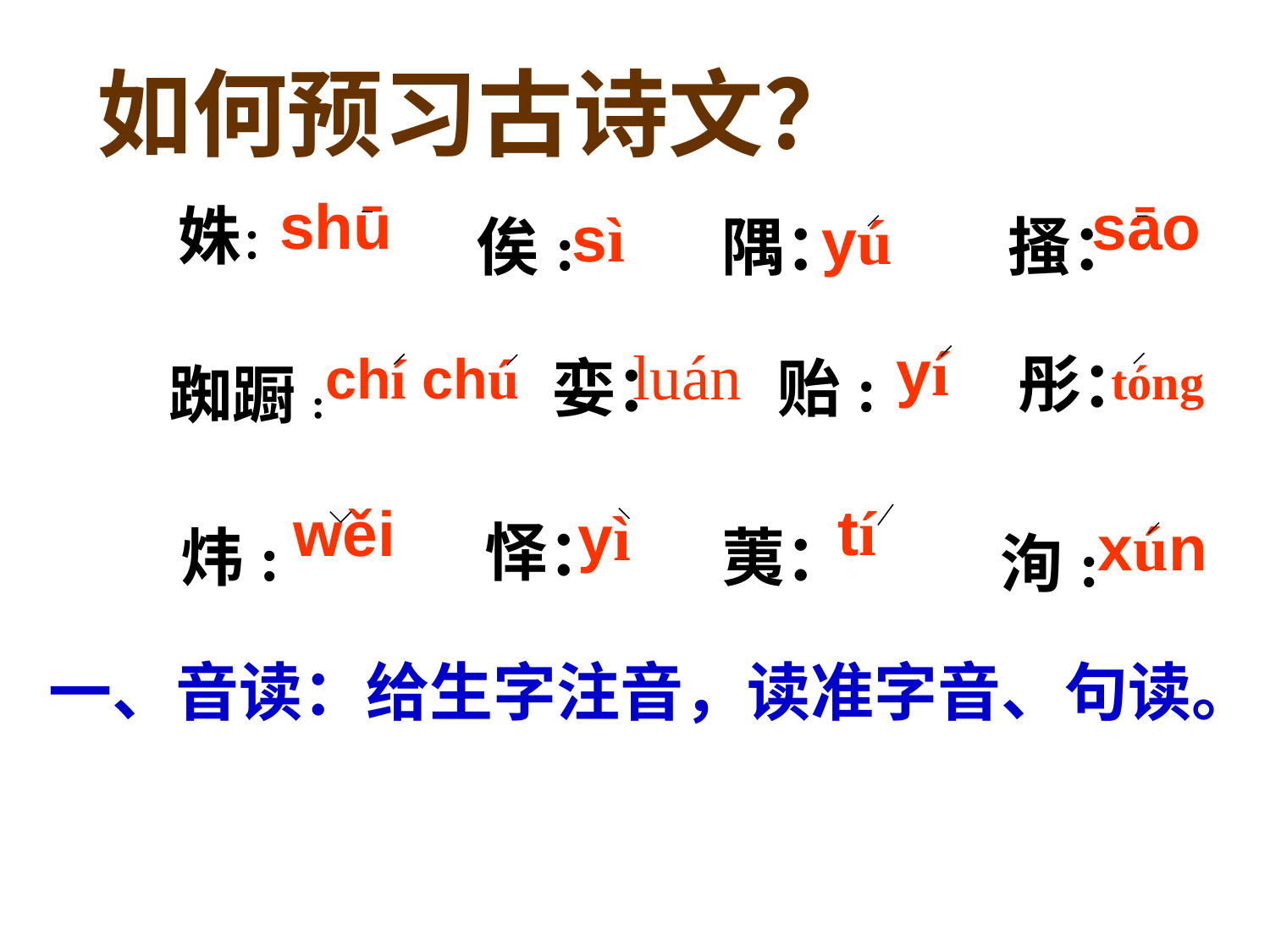

如何预习古诗文？

shū

sāo

姝：
俟:
隅：
搔：
彤：
娈：
贻:
踟蹰:
怿：
炜:
荑：
洵:
sì

yú

yí

luán

chí chú

tóng

tí

wěi

yì

xún

一、音读：给生字注音，读准字音、句读。